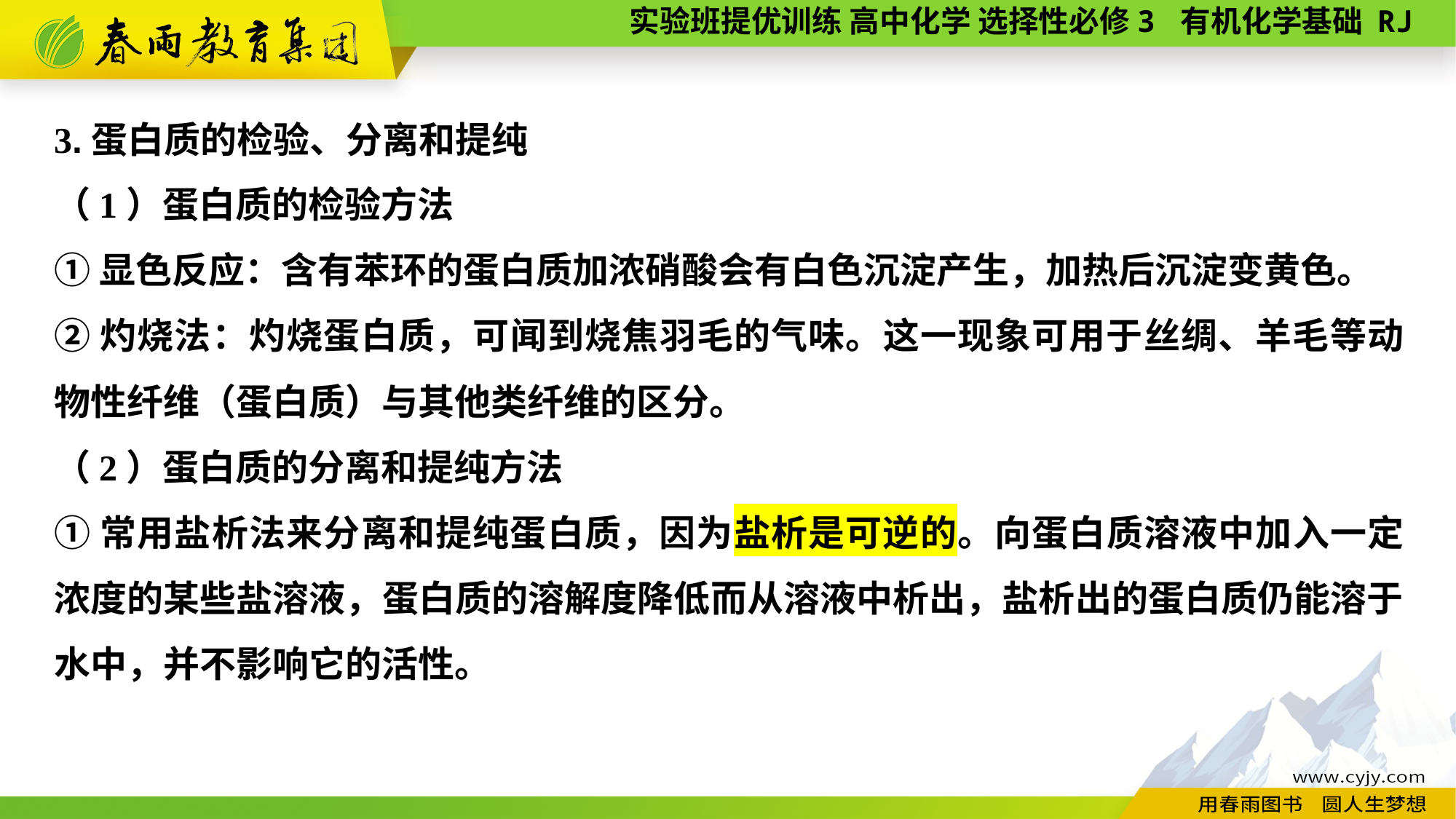

3.蛋白质的检验、分离和提纯
（1）蛋白质的检验方法
①显色反应：含有苯环的蛋白质加浓硝酸会有白色沉淀产生，加热后沉淀变黄色。
②灼烧法：灼烧蛋白质，可闻到烧焦羽毛的气味。这一现象可用于丝绸、羊毛等动物性纤维（蛋白质）与其他类纤维的区分。
（2）蛋白质的分离和提纯方法
①常用盐析法来分离和提纯蛋白质，因为盐析是可逆的。向蛋白质溶液中加入一定浓度的某些盐溶液，蛋白质的溶解度降低而从溶液中析出，盐析出的蛋白质仍能溶于水中，并不影响它的活性。